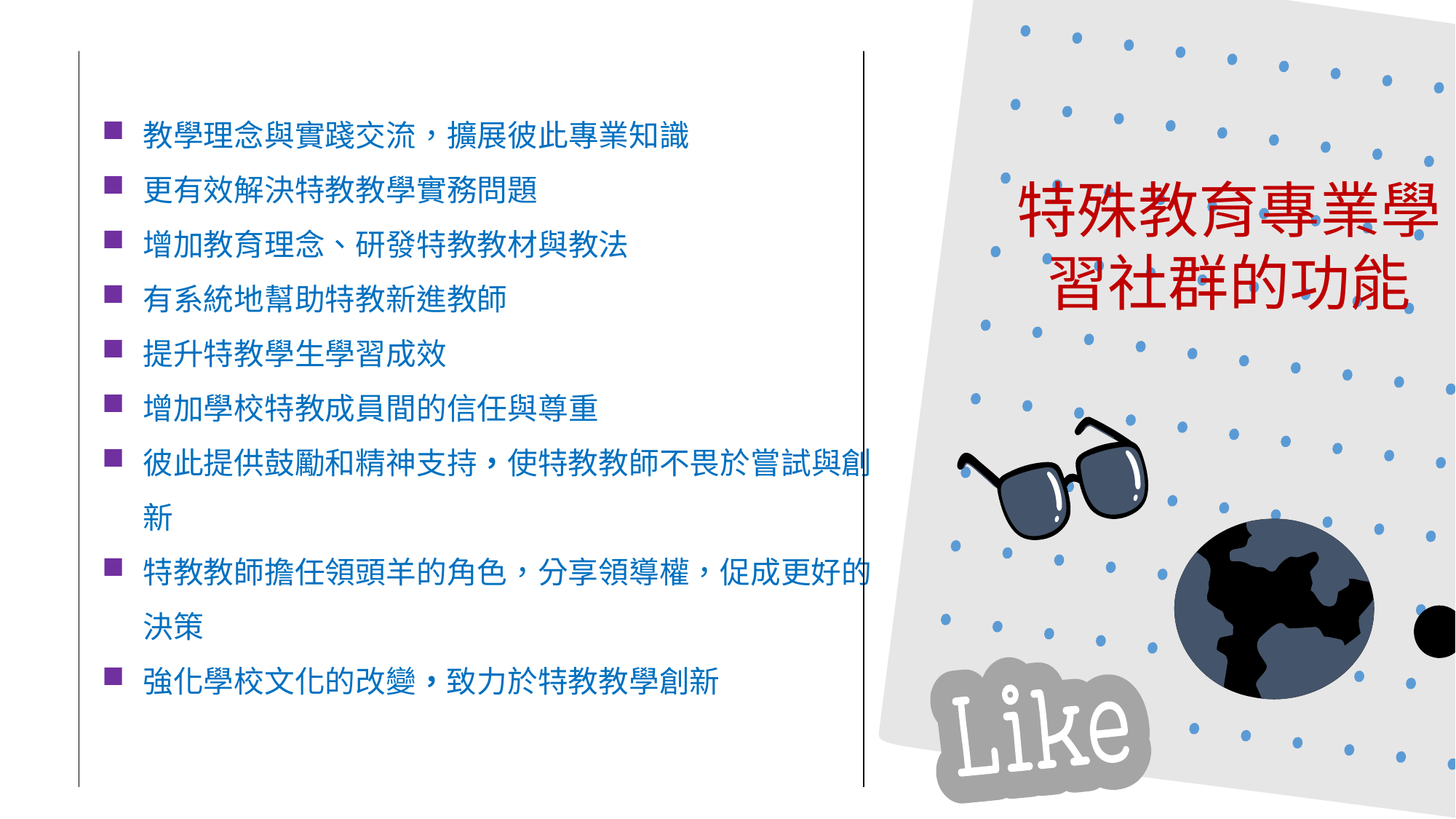

教學理念與實踐交流，擴展彼此專業知識
更有效解決特教教學實務問題
增加教育理念、研發特教教材與教法
有系統地幫助特教新進教師
提升特教學生學習成效
增加學校特教成員間的信任與尊重
彼此提供鼓勵和精神支持，使特教教師不畏於嘗試與創新
特教教師擔任領頭羊的角色，分享領導權，促成更好的決策
強化學校文化的改變，致力於特教教學創新
特殊教育專業學習社群的功能